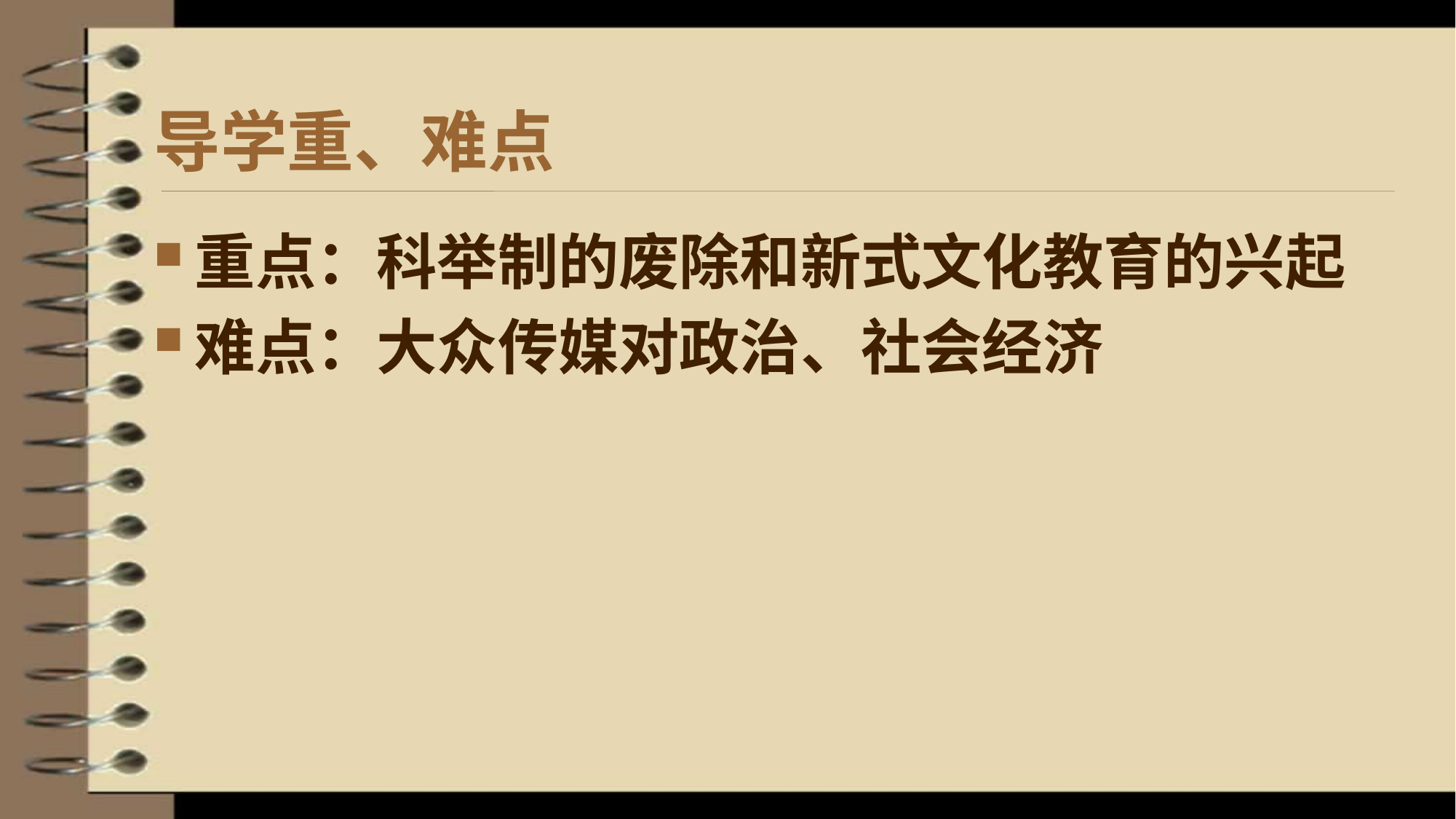

# 导学重、难点
重点：科举制的废除和新式文化教育的兴起
难点：大众传媒对政治、社会经济